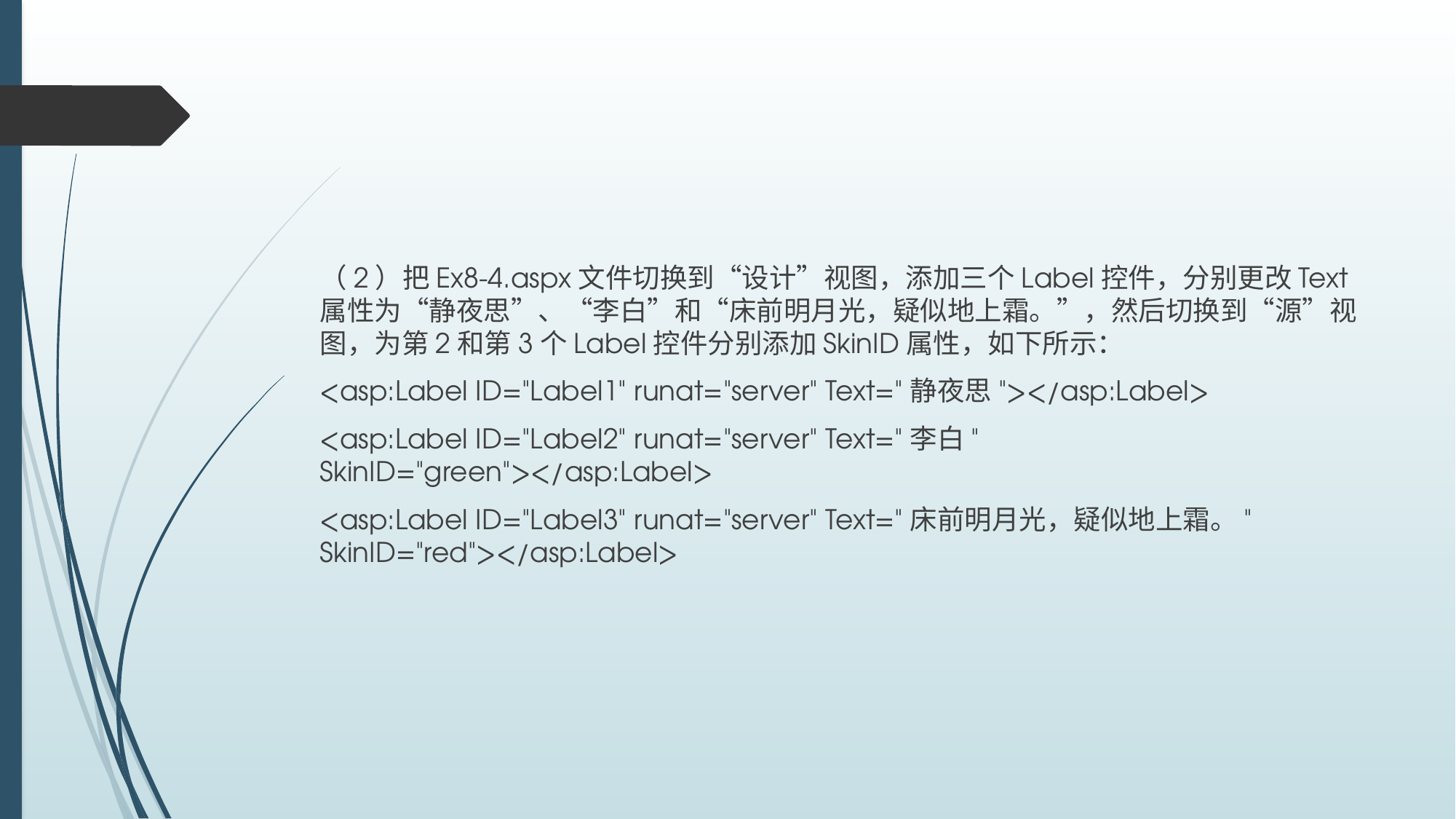

#
（2）把Ex8-4.aspx文件切换到“设计”视图，添加三个Label控件，分别更改Text属性为“静夜思”、“李白”和“床前明月光，疑似地上霜。”，然后切换到“源”视图，为第2和第3个Label控件分别添加SkinID属性，如下所示：
<asp:Label ID="Label1" runat="server" Text="静夜思"></asp:Label>
<asp:Label ID="Label2" runat="server" Text="李白"  SkinID="green"></asp:Label>
<asp:Label ID="Label3" runat="server" Text="床前明月光，疑似地上霜。"  SkinID="red"></asp:Label>